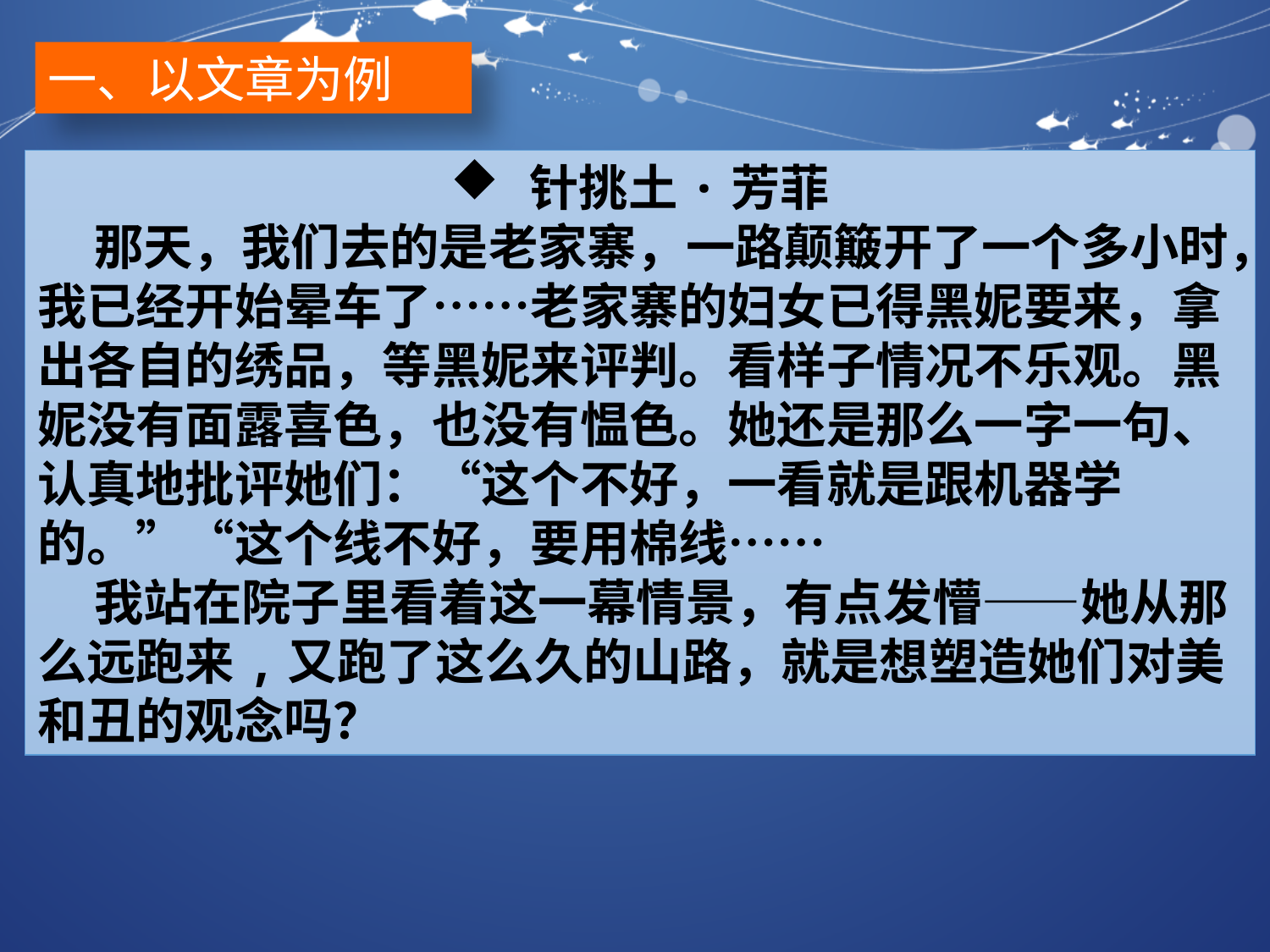

一、以文章为例
针挑土·芳菲
    那天，我们去的是老家寨，一路颠簸开了一个多小时，我已经开始晕车了……老家寨的妇女已得黑妮要来，拿出各自的绣品，等黑妮来评判。看样子情况不乐观。黑妮没有面露喜色，也没有愠色。她还是那么一字一句、认真地批评她们：“这个不好，一看就是跟机器学的。”“这个线不好，要用棉线……
    我站在院子里看着这一幕情景，有点发懵——她从那么远跑来,又跑了这么久的山路，就是想塑造她们对美和丑的观念吗？